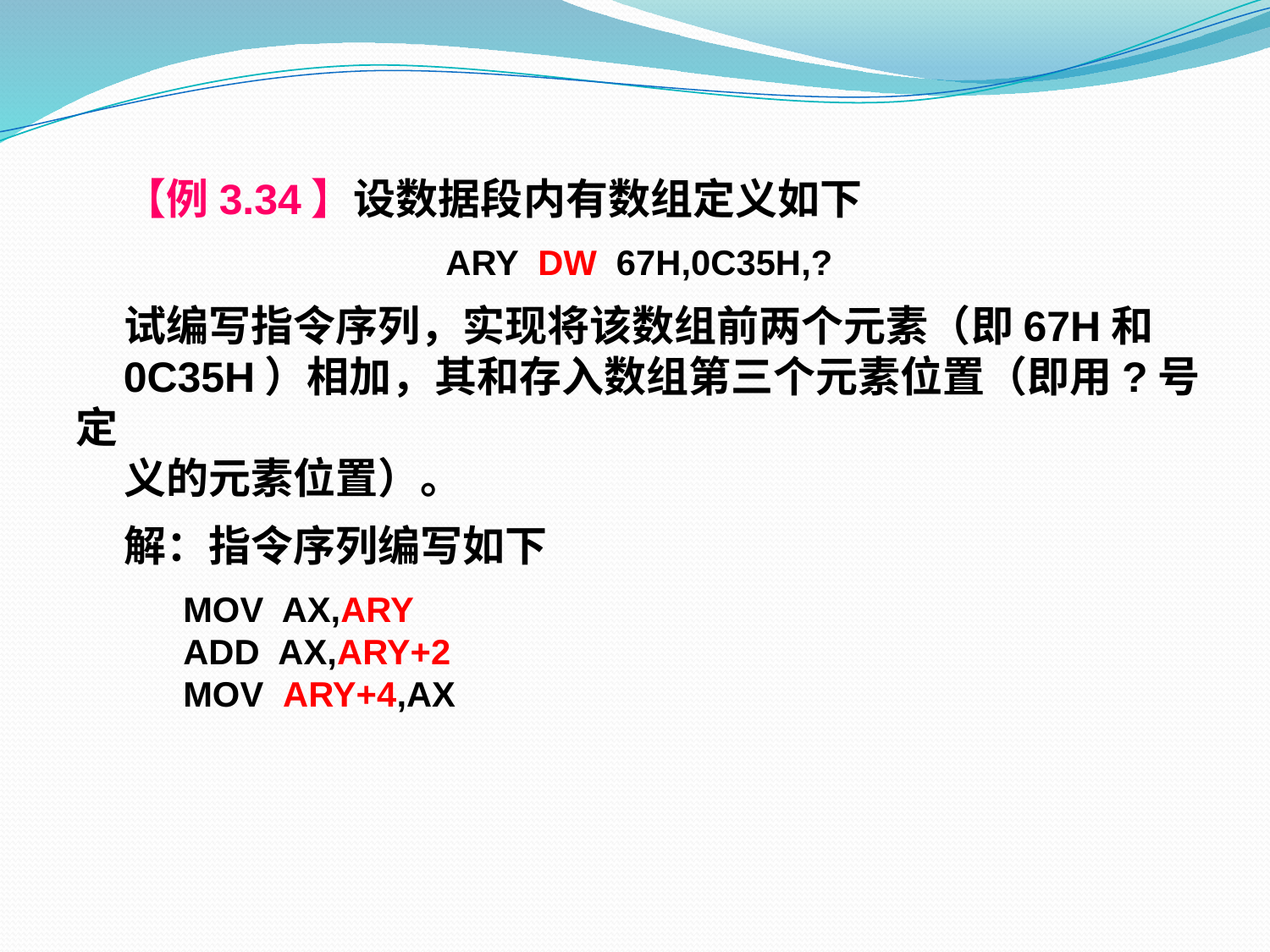

【例3.34】设数据段内有数组定义如下

ARY  DW  67H,0C35H,?

    试编写指令序列，实现将该数组前两个元素（即67H和
    0C35H）相加，其和存入数组第三个元素位置（即用?号定
    义的元素位置）。

    解：指令序列编写如下

           MOV  AX,ARY
           ADD  AX,ARY+2
           MOV  ARY+4,AX